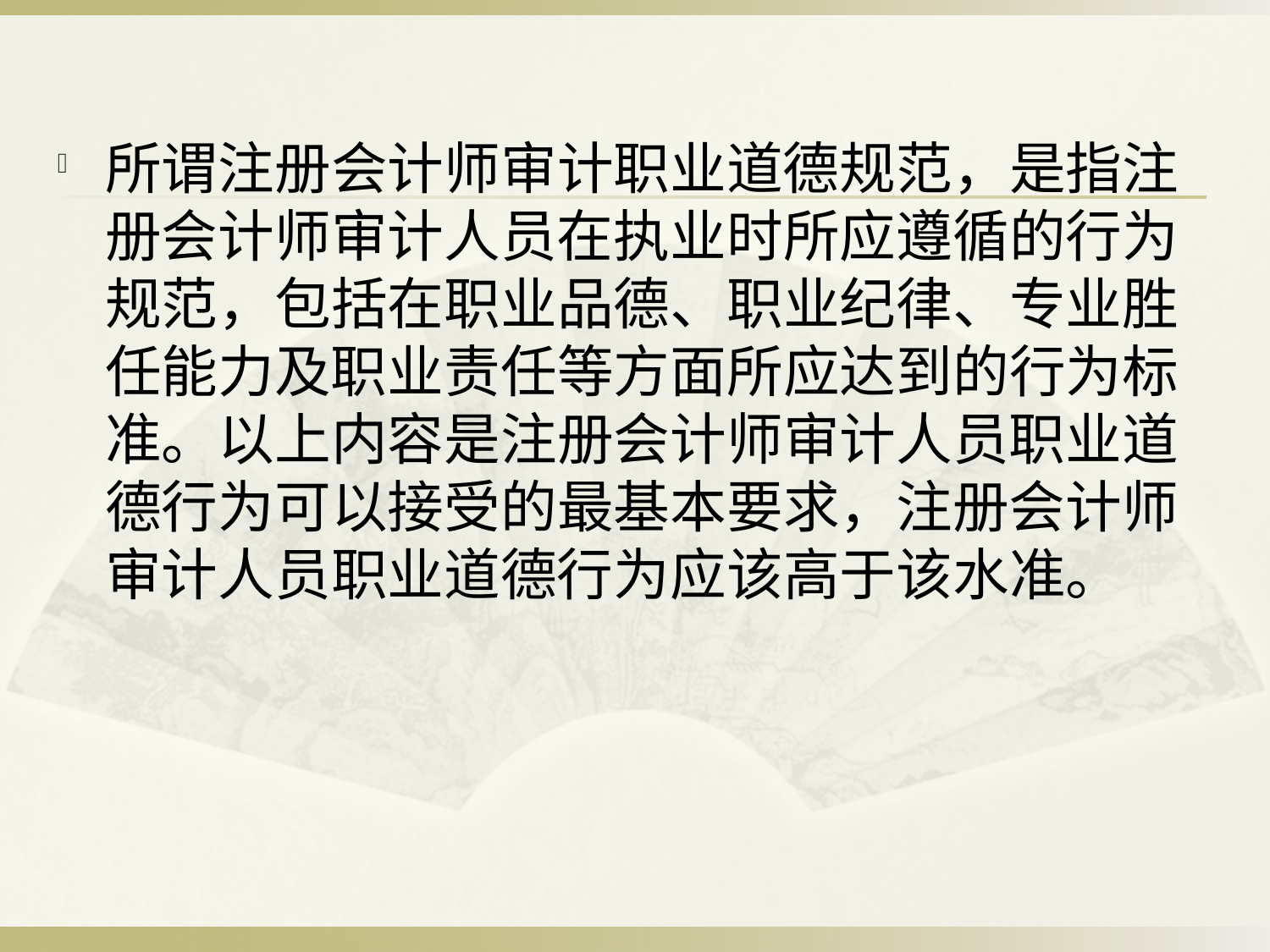

所谓注册会计师审计职业道德规范，是指注册会计师审计人员在执业时所应遵循的行为规范，包括在职业品德、职业纪律、专业胜任能力及职业责任等方面所应达到的行为标准。以上内容是注册会计师审计人员职业道德行为可以接受的最基本要求，注册会计师审计人员职业道德行为应该高于该水准。